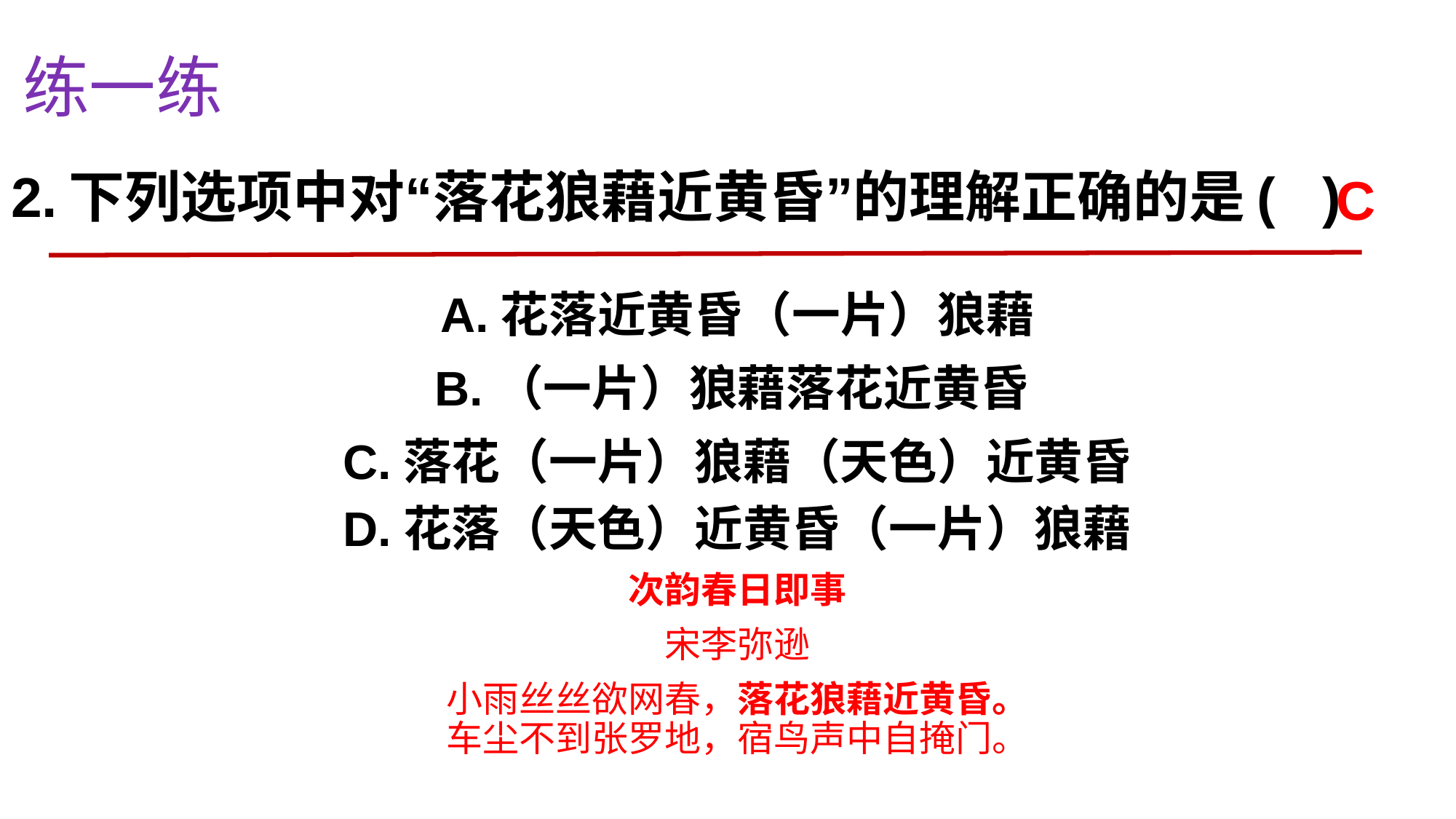

练一练
# 2.下列选项中对“落花狼藉近黄昏”的理解正确的是(   )
C
A.花落近黄昏（一片）狼藉
B.（一片）狼藉落花近黄昏
C.落花（一片）狼藉（天色）近黄昏
D.花落（天色）近黄昏（一片）狼藉
次韵春日即事
宋李弥逊
小雨丝丝欲网春，落花狼藉近黄昏。
车尘不到张罗地，宿鸟声中自掩门。